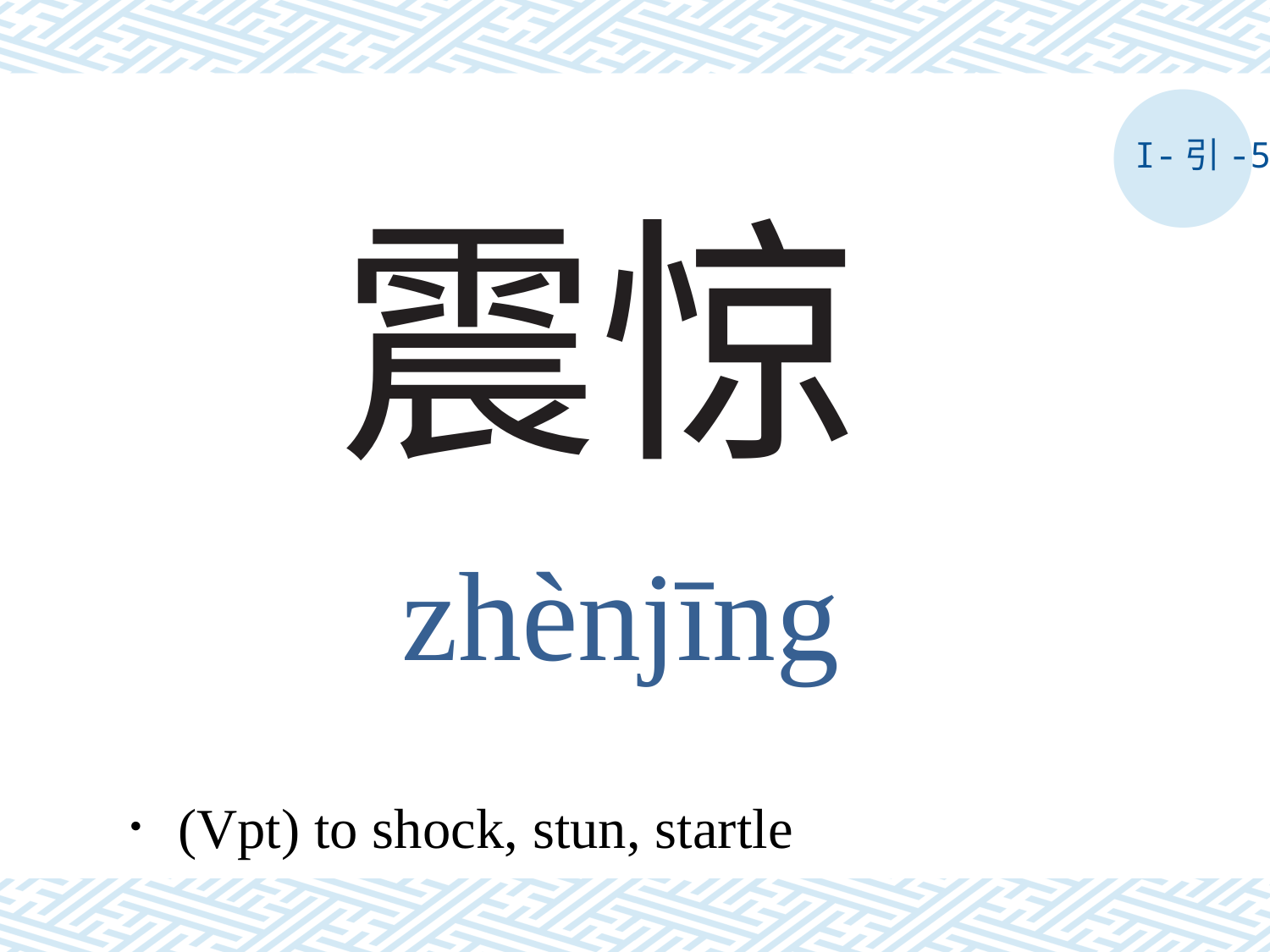

I-引-5

# 震惊
zhènjīng
．(Vpt) to shock, stun, startle